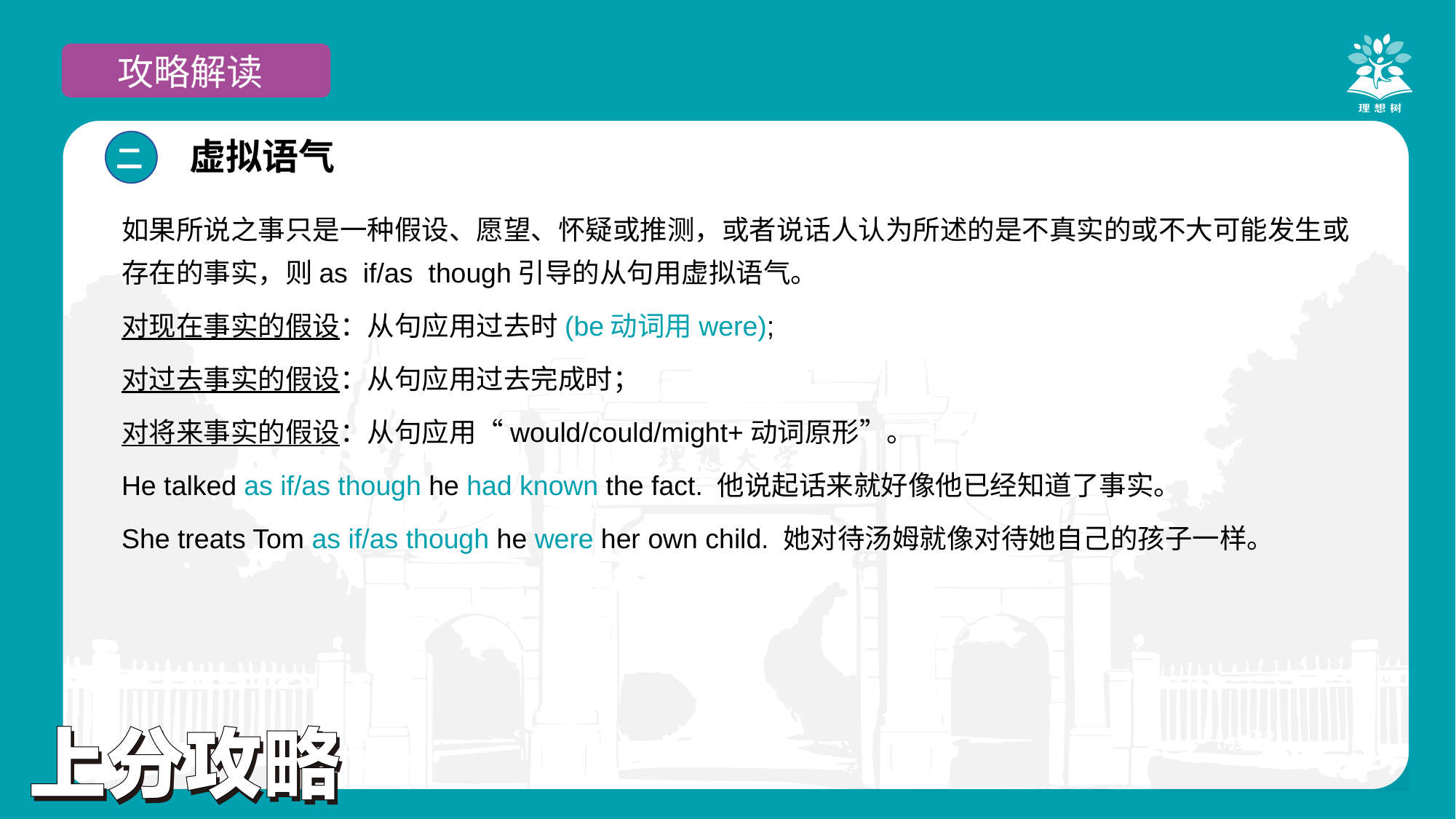

攻略解读
虚拟语气

二
如果所说之事只是一种假设、愿望、怀疑或推测，或者说话人认为所述的是不真实的或不大可能发生或存在的事实，则as  if/as  though引导的从句用虚拟语气。
对现在事实的假设：从句应用过去时(be动词用were);
对过去事实的假设：从句应用过去完成时；
对将来事实的假设：从句应用“would/could/might+动词原形”。
He talked as if/as though he had known the fact. 他说起话来就好像他已经知道了事实。
She treats Tom as if/as though he were her own child. 她对待汤姆就像对待她自己的孩子一样。